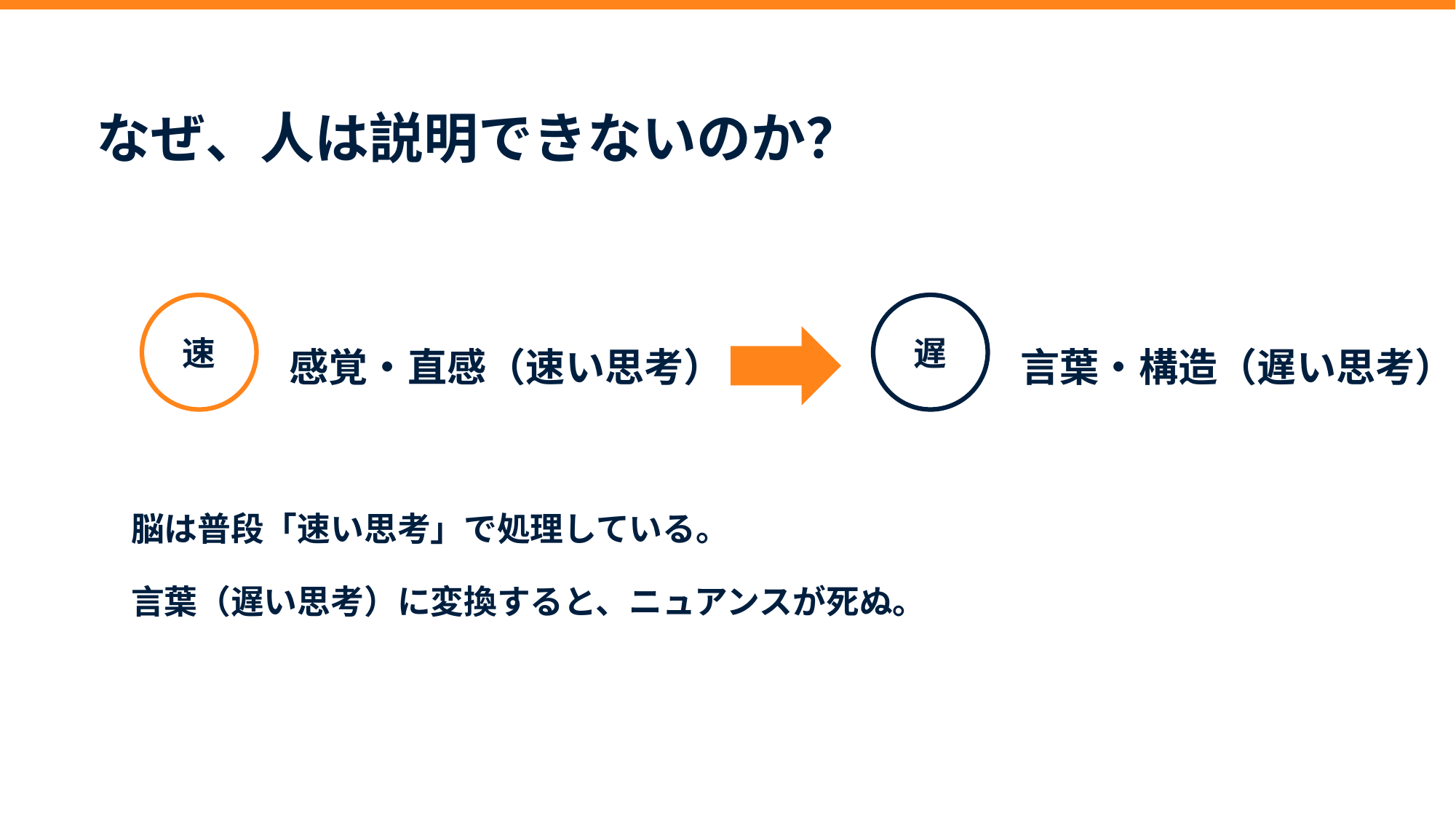

なぜ、人は説明できないのか？
速
遅

感覚・直感（速い思考）
言葉・構造（遅い思考）
脳は普段「速い思考」で処理している。

言葉（遅い思考）に変換すると、ニュアンスが死ぬ。